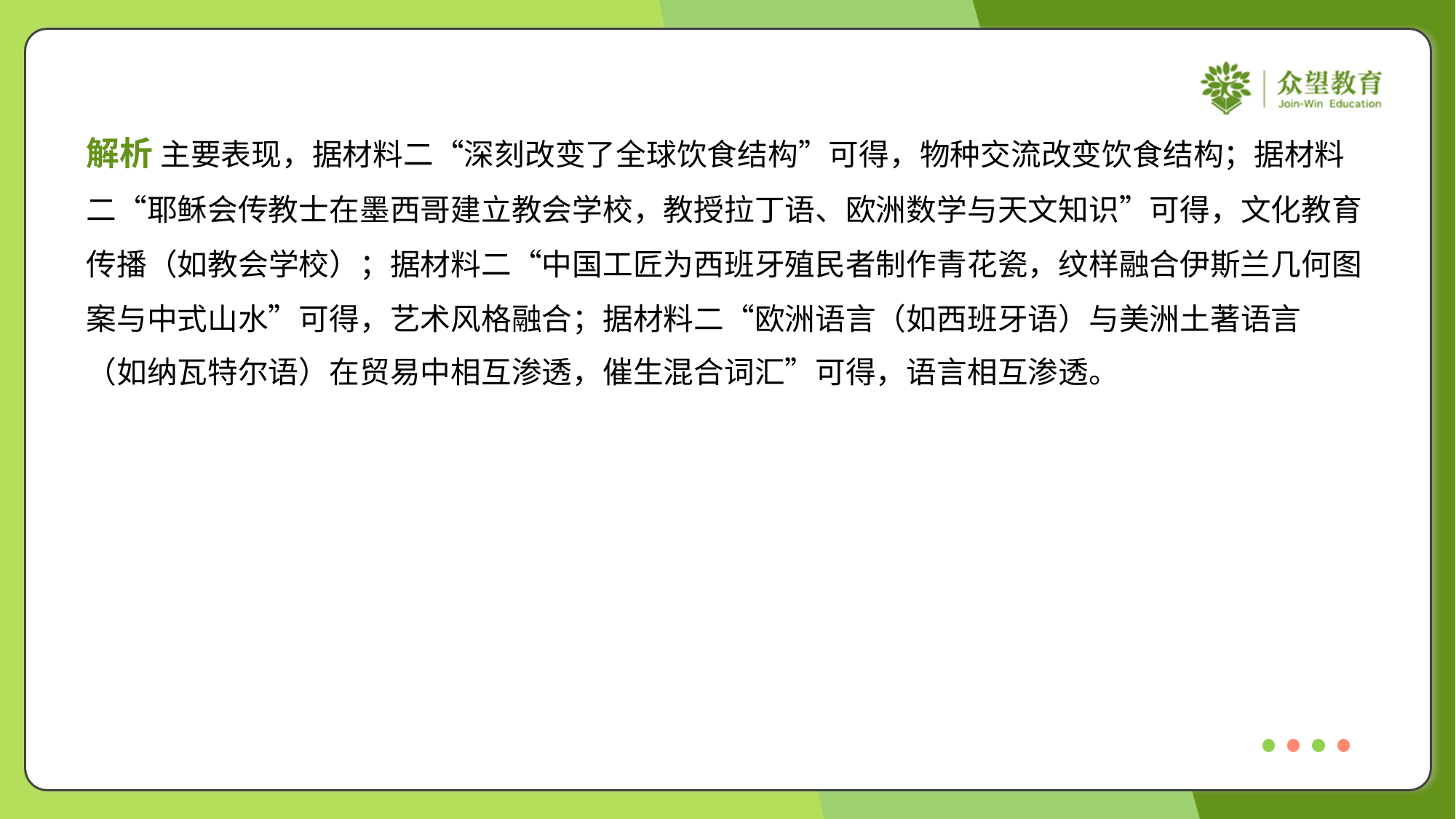

解析 主要表现，据材料二“深刻改变了全球饮食结构”可得，物种交流改变饮食结构；据材料
二“耶稣会传教士在墨西哥建立教会学校，教授拉丁语、欧洲数学与天文知识”可得，文化教育
传播（如教会学校）；据材料二“中国工匠为西班牙殖民者制作青花瓷，纹样融合伊斯兰几何图
案与中式山水”可得，艺术风格融合；据材料二“欧洲语言（如西班牙语）与美洲土著语言
（如纳瓦特尔语）在贸易中相互渗透，催生混合词汇”可得，语言相互渗透。